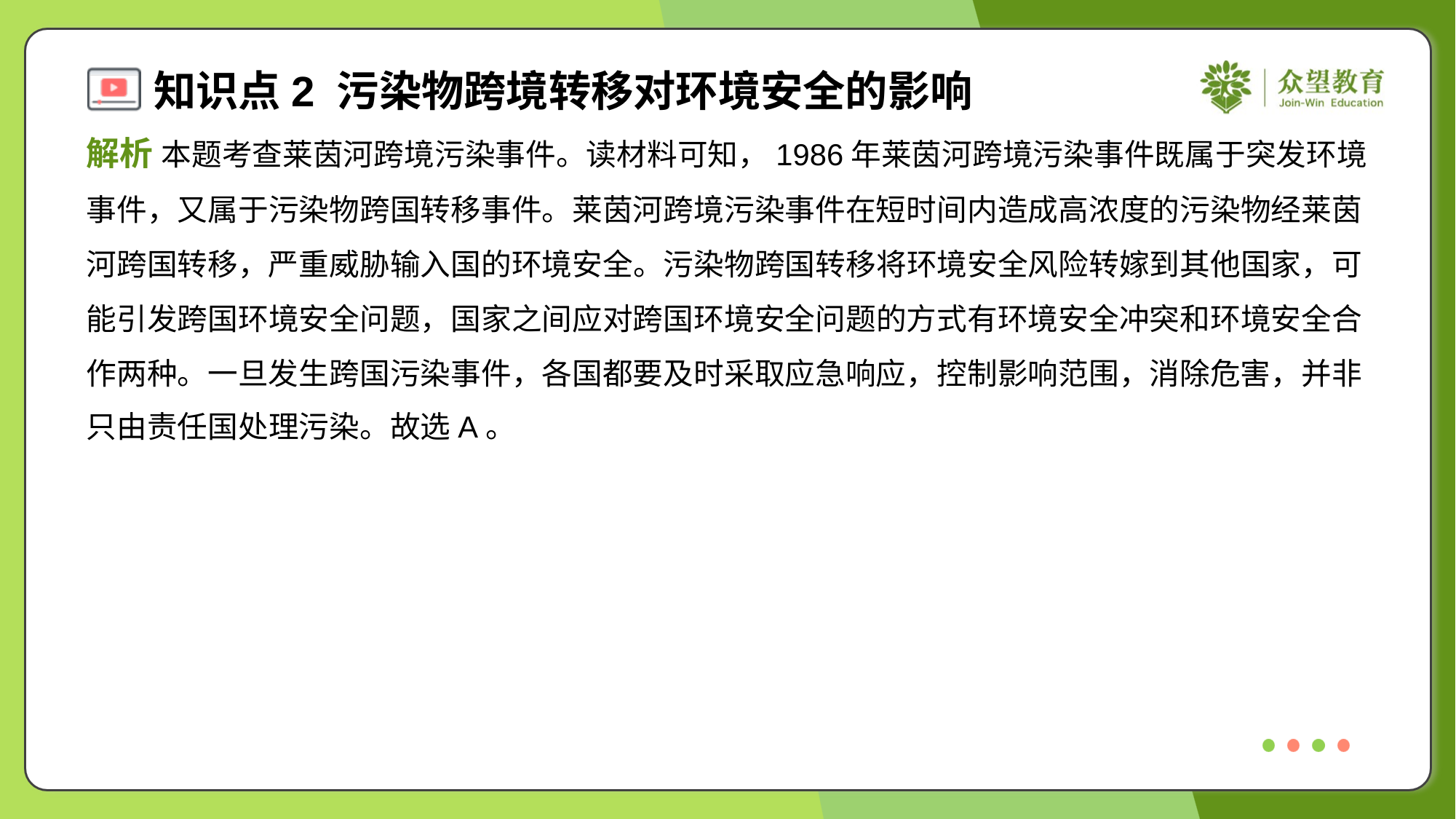

解析 本题考查莱茵河跨境污染事件。读材料可知，1986年莱茵河跨境污染事件既属于突发环境
事件，又属于污染物跨国转移事件。莱茵河跨境污染事件在短时间内造成高浓度的污染物经莱茵
河跨国转移，严重威胁输入国的环境安全。污染物跨国转移将环境安全风险转嫁到其他国家，可
能引发跨国环境安全问题，国家之间应对跨国环境安全问题的方式有环境安全冲突和环境安全合
作两种。一旦发生跨国污染事件，各国都要及时采取应急响应，控制影响范围，消除危害，并非
只由责任国处理污染。故选A。